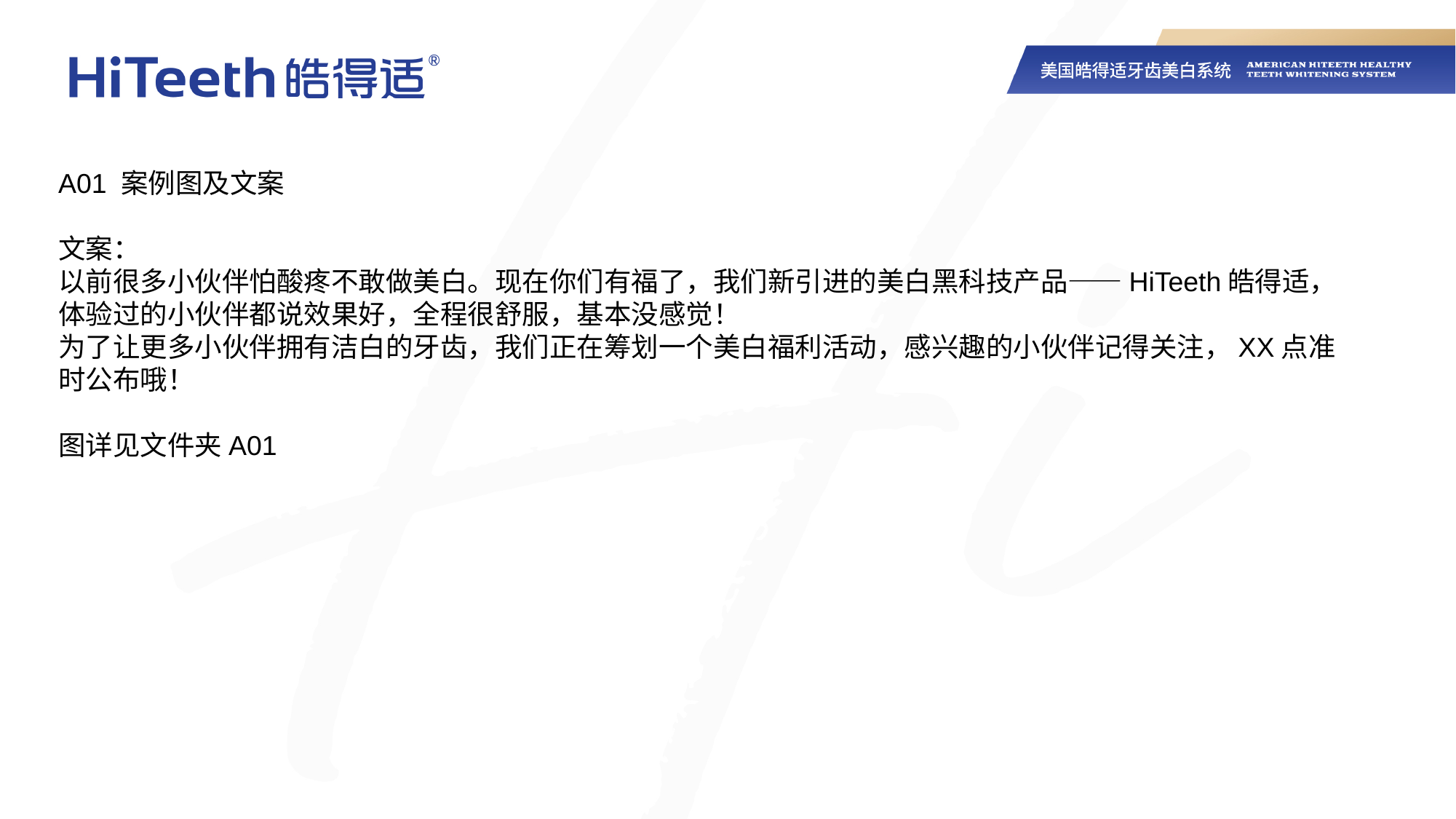

A01 案例图及文案

文案：
以前很多小伙伴怕酸疼不敢做美白。现在你们有福了，我们新引进的美白黑科技产品——HiTeeth皓得适，体验过的小伙伴都说效果好，全程很舒服，基本没感觉！
为了让更多小伙伴拥有洁白的牙齿，我们正在筹划一个美白福利活动，感兴趣的小伙伴记得关注，XX点准时公布哦！

图详见文件夹A01